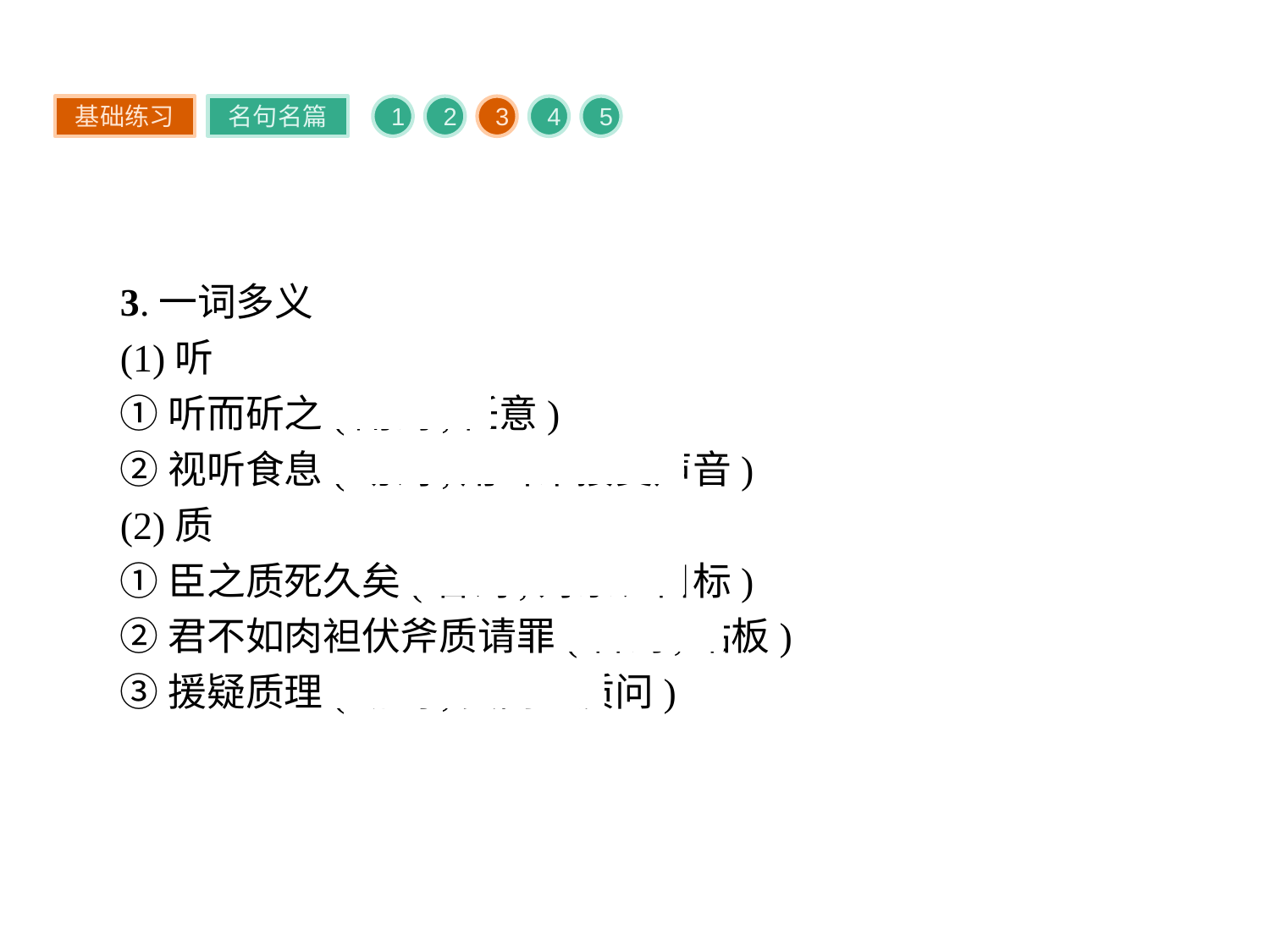

基础练习
名句名篇
1
2
3
4
5
3.一词多义
(1)听
①听而斫之(副词,任意)
②视听食息(动词,用耳朵接受声音)
(2)质
①臣之质死久矣(名词,对象、目标)
②君不如肉袒伏斧质请罪(名词,砧板)
③援疑质理(动词,责问、质问)